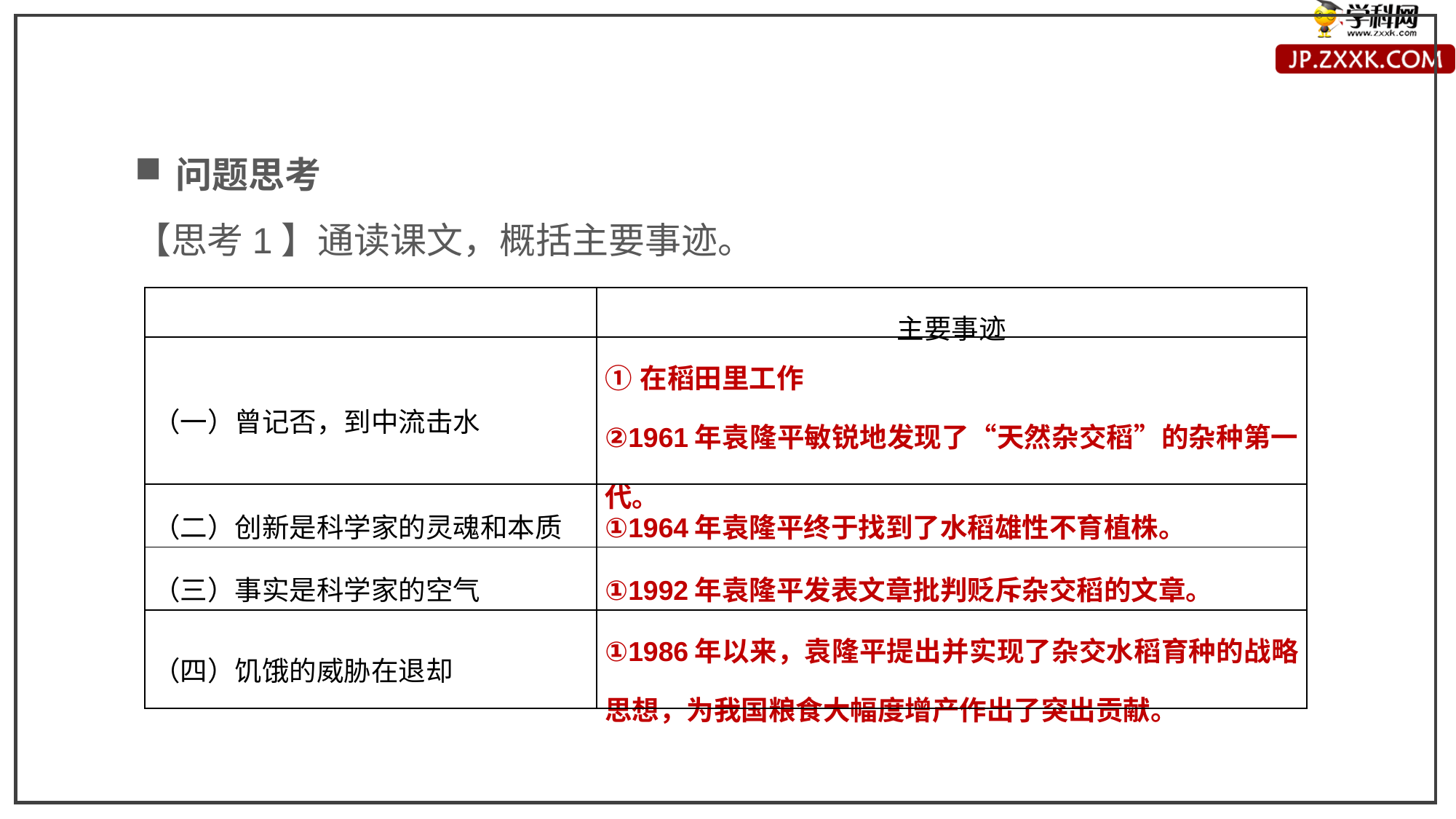

问题思考
【思考1】通读课文，概括主要事迹。
|  | 主要事迹 |
| --- | --- |
| （一）曾记否，到中流击水 | ①在稻田里工作 ②1961年袁隆平敏锐地发现了“天然杂交稻”的杂种第一代。 |
| （二）创新是科学家的灵魂和本质 | ①1964年袁隆平终于找到了水稻雄性不育植株。 |
| （三）事实是科学家的空气 | ①1992年袁隆平发表文章批判贬斥杂交稻的文章。 |
| （四）饥饿的威胁在退却 | ①1986年以来，袁隆平提出并实现了杂交水稻育种的战略思想，为我国粮食大幅度增产作出了突出贡献。 |